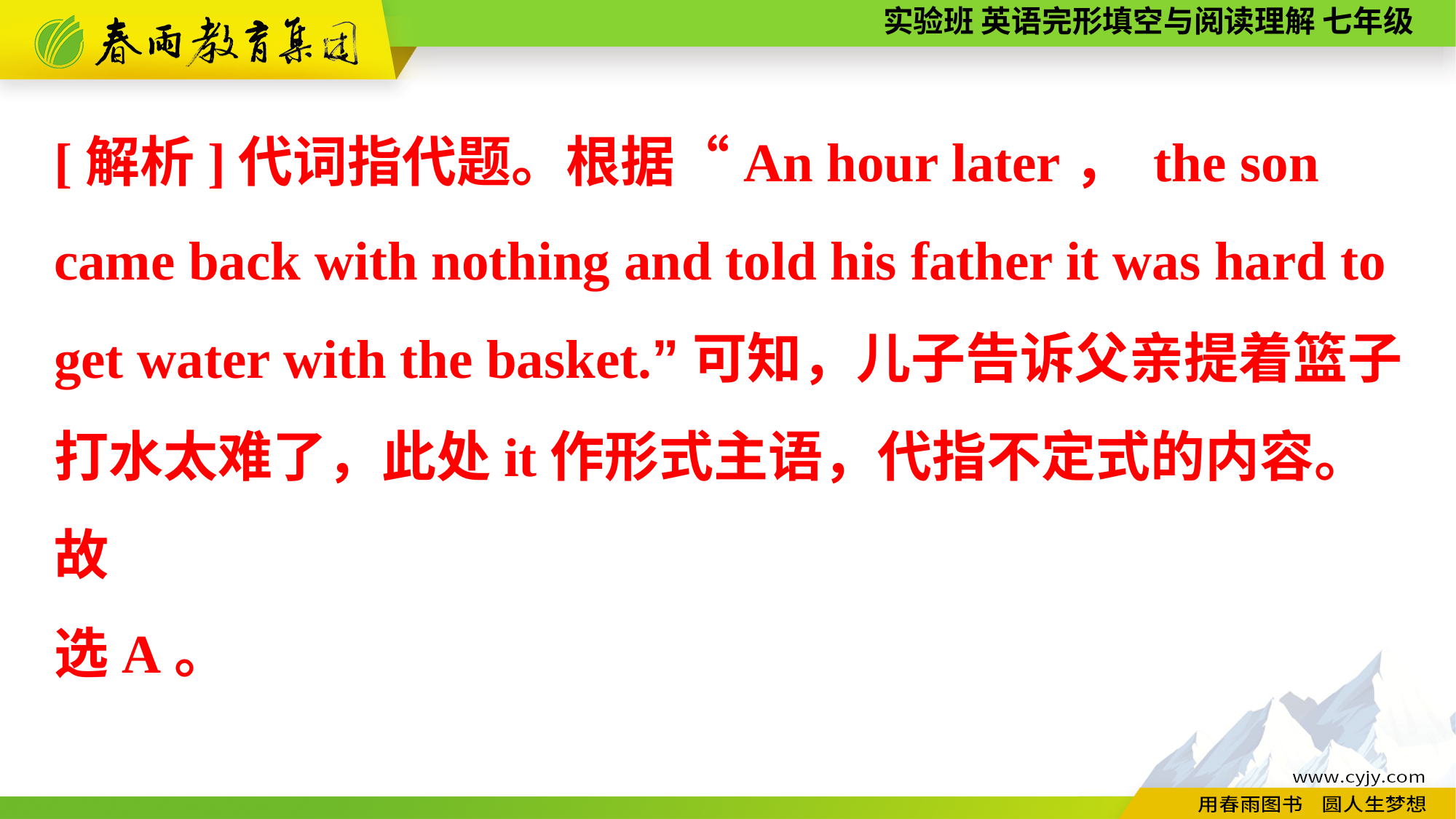

[解析]代词指代题。根据“An hour later， the son came back with nothing and told his father it was hard to get water with the basket.”可知，儿子告诉父亲提着篮子打水太难了，此处it作形式主语，代指不定式的内容。故
选A。